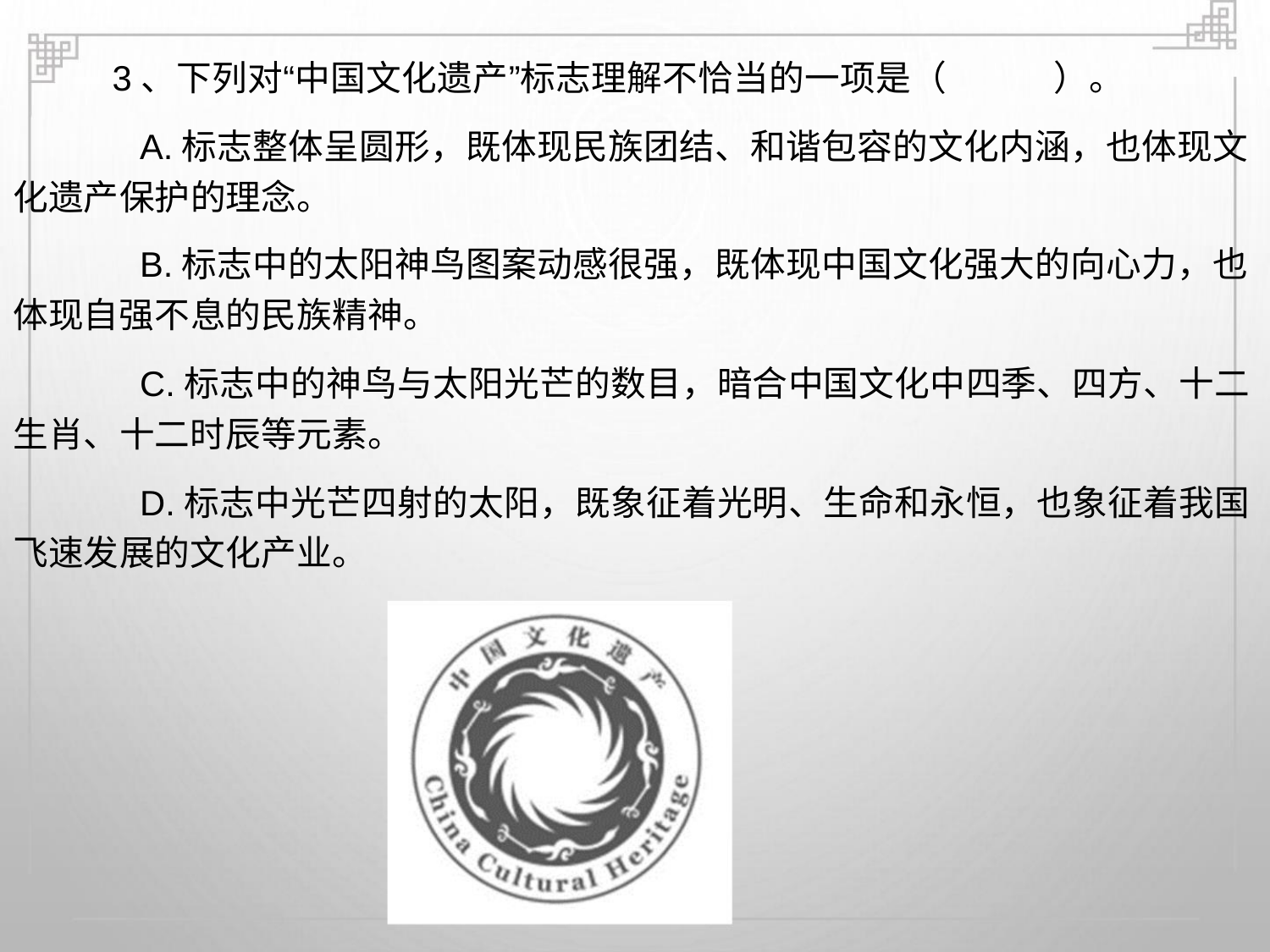

3、下列对“中国文化遗产”标志理解不恰当的一项是（
A.标志整体呈圆形，既体现民族团结、和谐包容的文化内涵，也体现文
化遗产保护的理念。
B.标志中的太阳神鸟图案动感很强，既体现中国文化强大的向心力，也
体现自强不息的民族精神。
C.标志中的神鸟与太阳光芒的数目，暗合中国文化中四季、四方、十二
生肖、十二时辰等元素。
D.标志中光芒四射的太阳，既象征着光明、生命和永恒，也象征着我国
飞速发展的文化产业。
）。